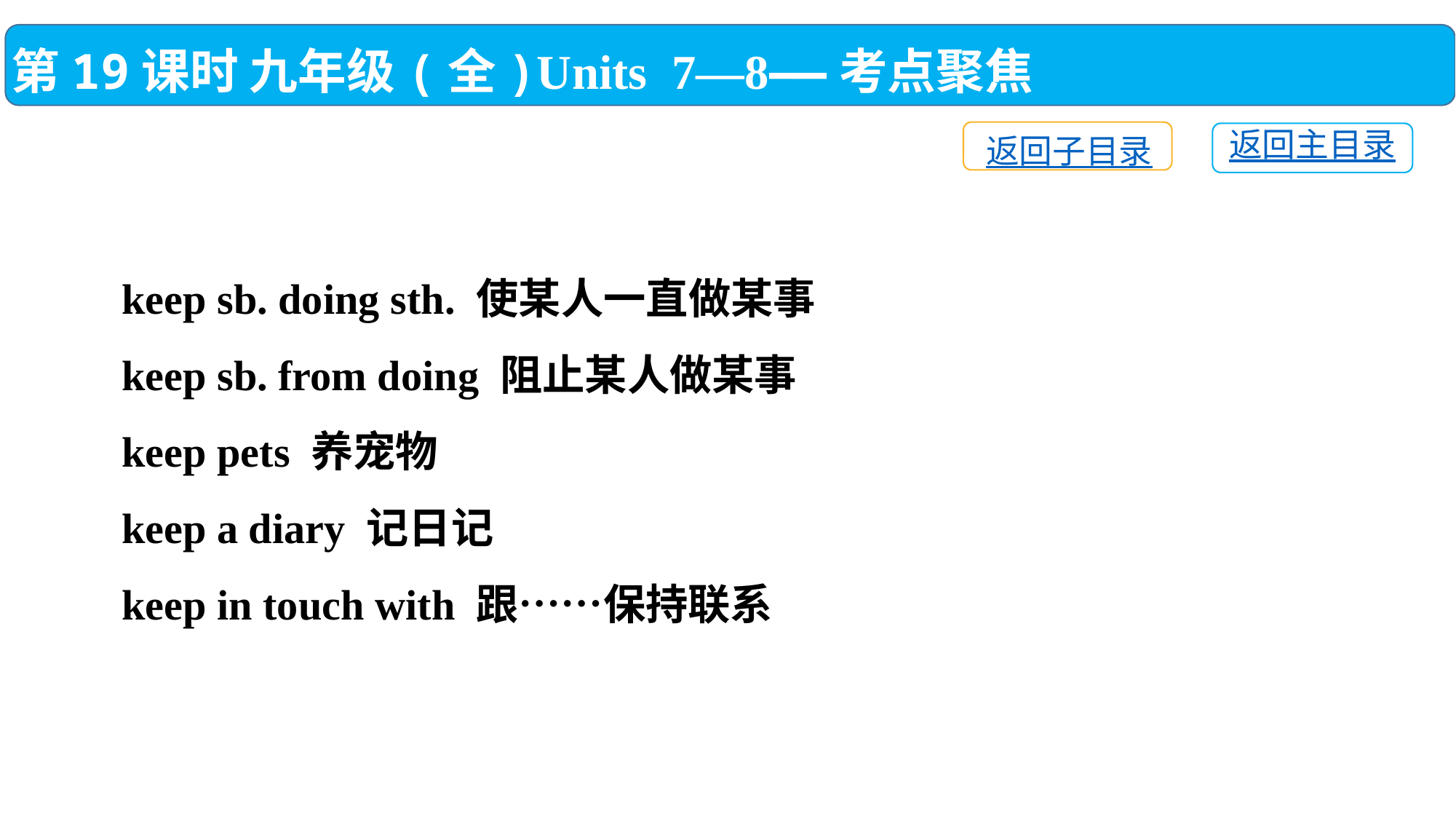

第19课时 九年级(全)Units  7—8——考点聚焦

返回子目录
返回主目录

keep sb. doing sth. 使某人一直做某事
keep sb. from doing 阻止某人做某事
keep pets 养宠物
keep a diary 记日记
keep in touch with 跟……保持联系